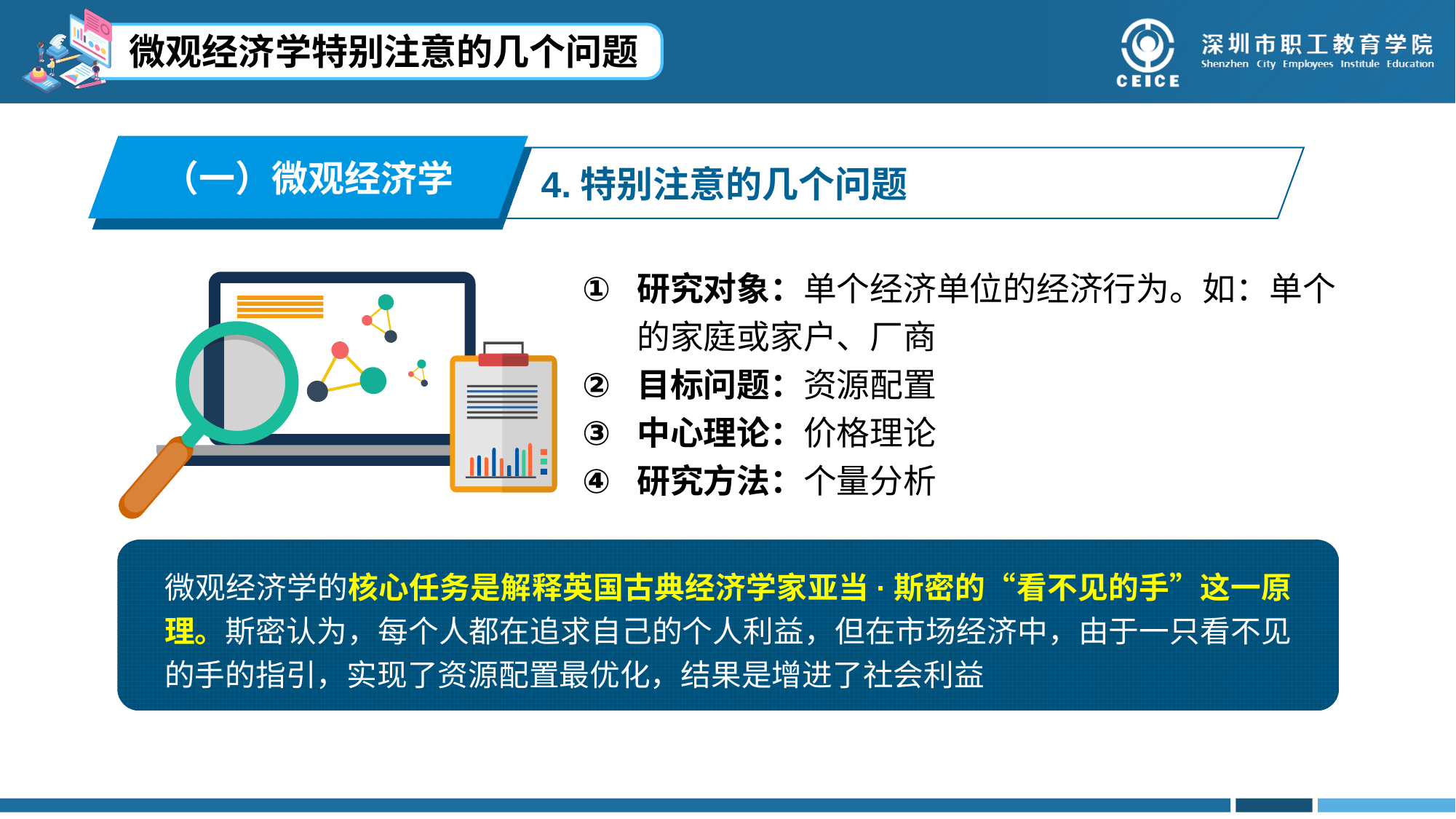

微观经济学特别注意的几个问题
（一）微观经济学
4.特别注意的几个问题
研究对象：单个经济单位的经济行为。如：单个的家庭或家户、厂商
目标问题：资源配置
中心理论：价格理论
研究方法：个量分析

微观经济学的核心任务是解释英国古典经济学家亚当·斯密的“看不见的手”这一原理。斯密认为，每个人都在追求自己的个人利益，但在市场经济中，由于一只看不见的手的指引，实现了资源配置最优化，结果是增进了社会利益